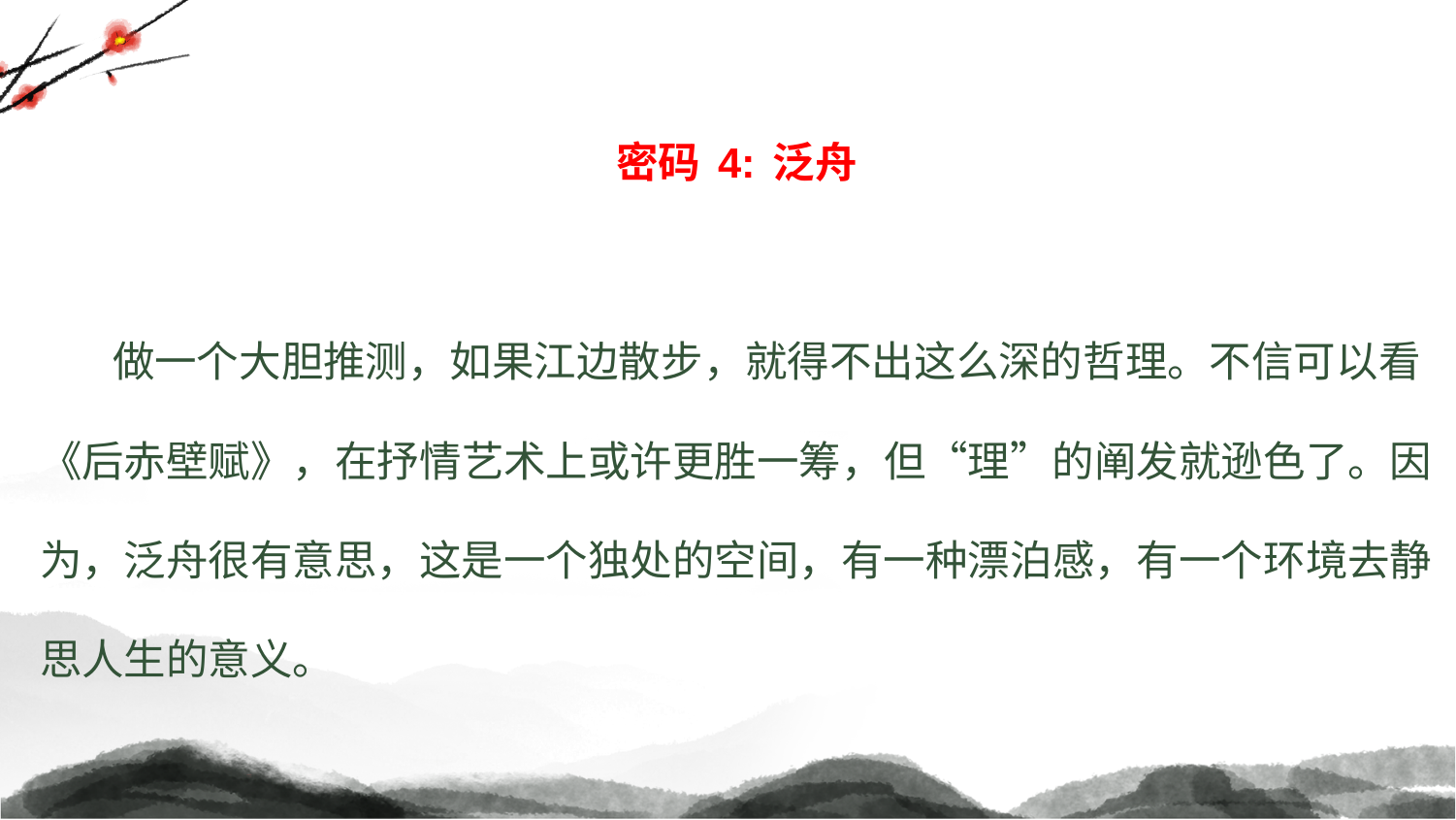

密码4:泛舟

做一个大胆推测，如果江边散步，就得不出这么深的哲理。不信可以看《后赤壁赋》，在抒情艺术上或许更胜一筹，但“理”的阐发就逊色了。因为，泛舟很有意思，这是一个独处的空间，有一种漂泊感，有一个环境去静思人生的意义。